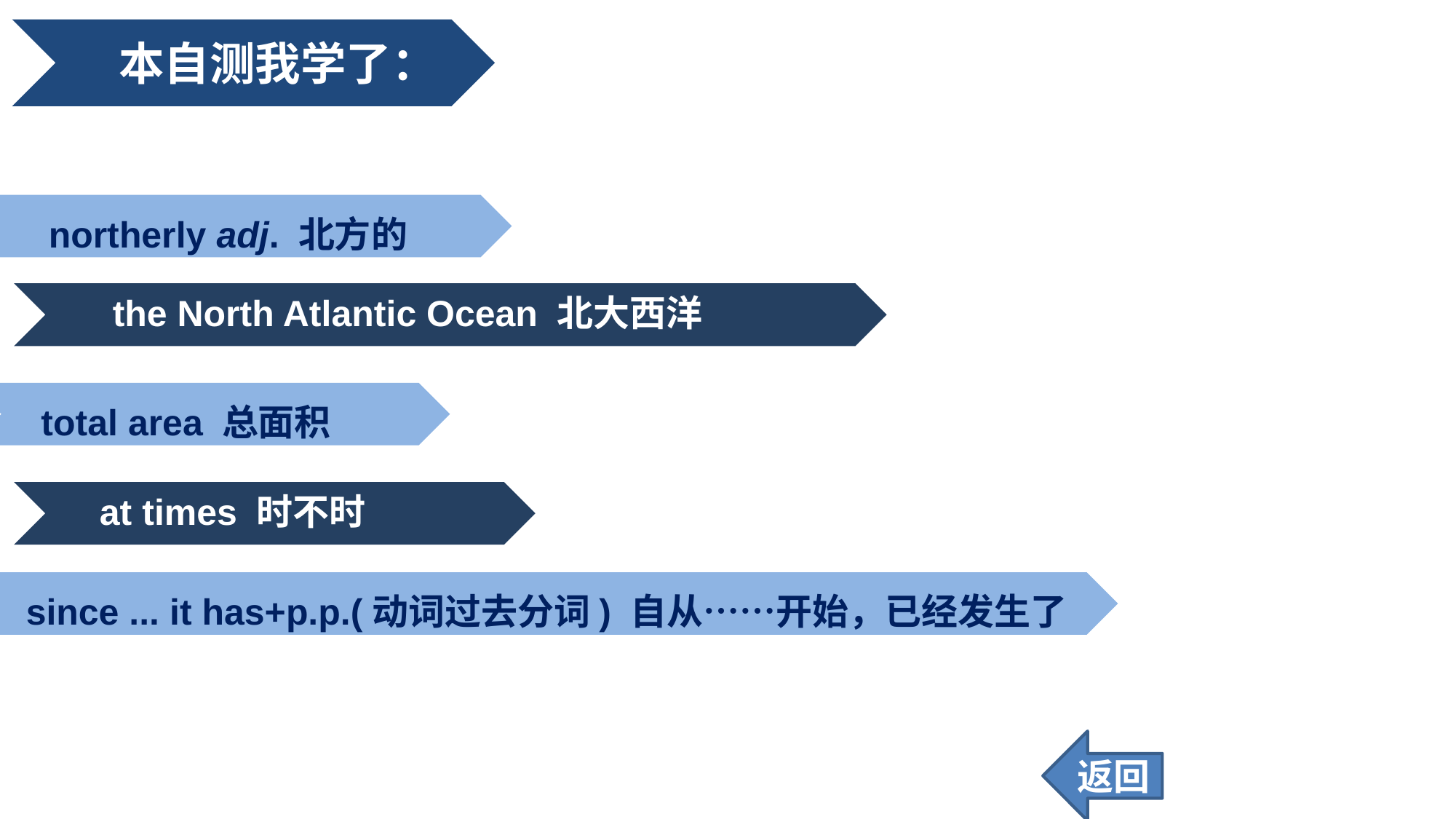

本自测我学了：
northerly adj. 北方的

the North Atlantic Ocean 北大西洋
total area 总面积

at times 时不时
since ... it has+p.p.(动词过去分词) 自从……开始，已经发生了

返回
82